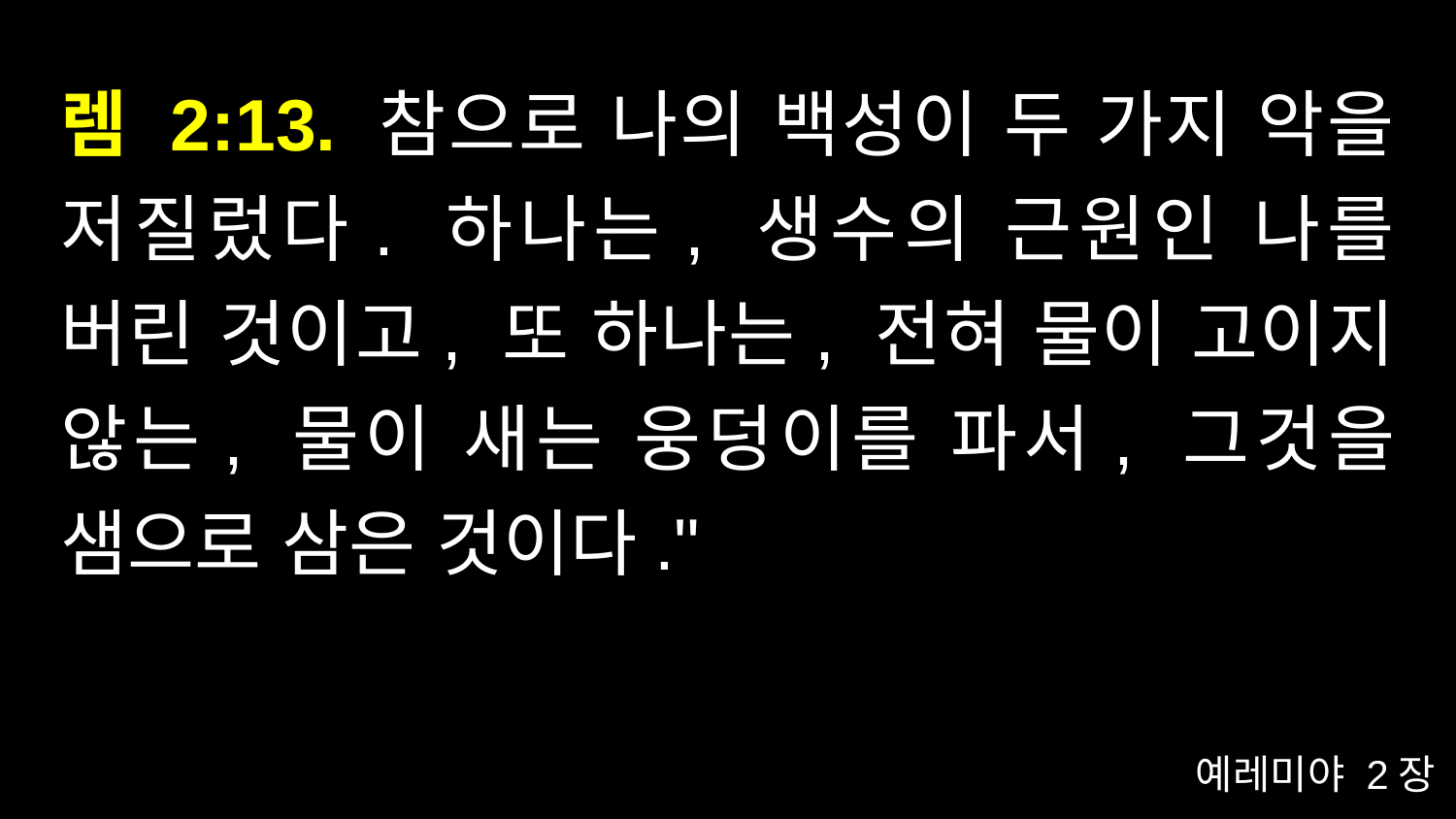

# 렘 2:13. 참으로 나의 백성이 두 가지 악을 저질렀다. 하나는, 생수의 근원인 나를 버린 것이고, 또 하나는, 전혀 물이 고이지 않는, 물이 새는 웅덩이를 파서, 그것을 샘으로 삼은 것이다."
예레미야 2장